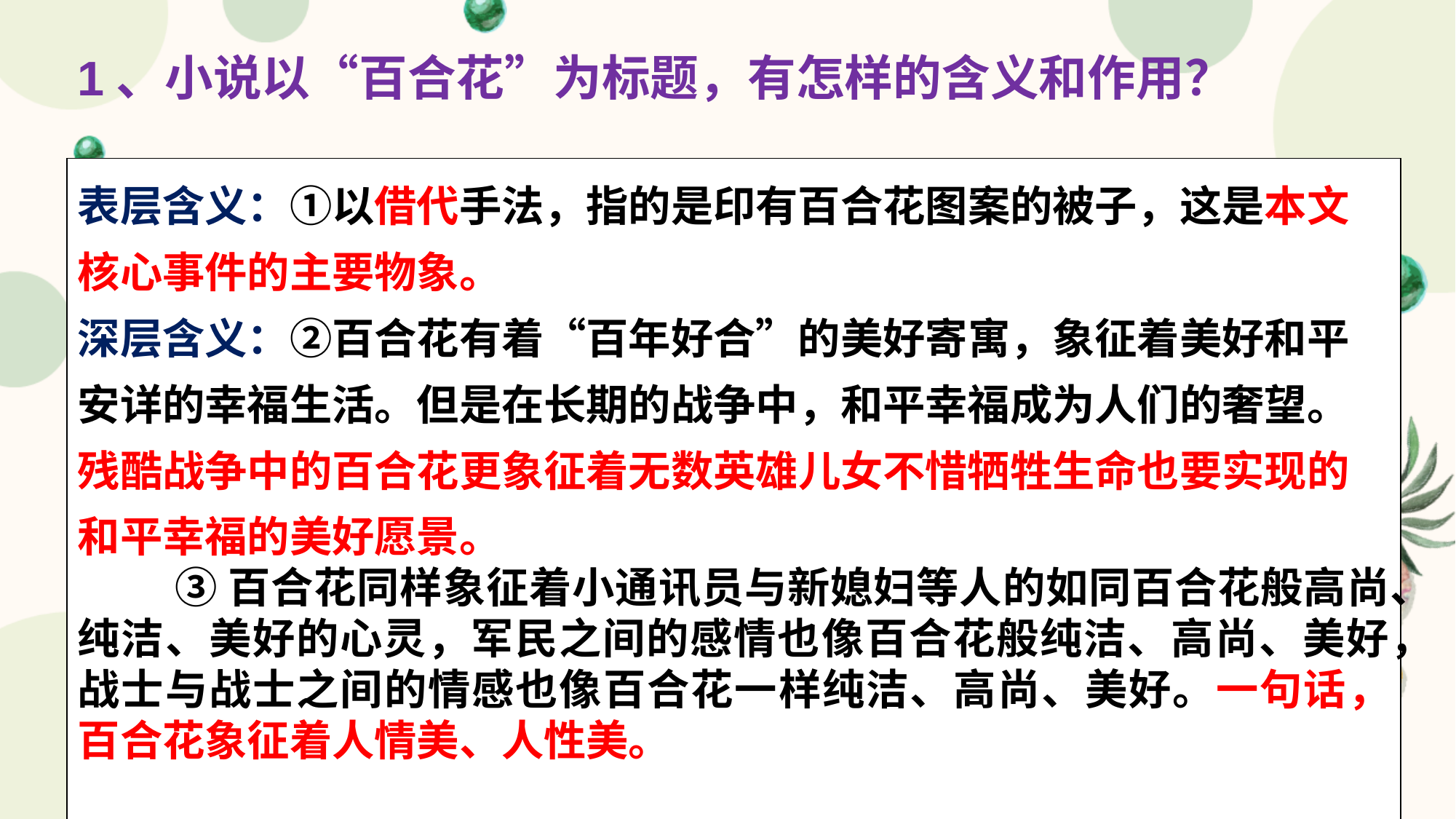

1、小说以“百合花”为标题，有怎样的含义和作用？

表层含义：①以借代手法，指的是印有百合花图案的被子，这是本文核心事件的主要物象。
深层含义：②百合花有着“百年好合”的美好寄寓，象征着美好和平安详的幸福生活。但是在长期的战争中，和平幸福成为人们的奢望。残酷战争中的百合花更象征着无数英雄儿女不惜牺牲生命也要实现的和平幸福的美好愿景。
③百合花同样象征着小通讯员与新媳妇等人的如同百合花般高尚、纯洁、美好的心灵，军民之间的感情也像百合花般纯洁、高尚、美好，战士与战士之间的情感也像百合花一样纯洁、高尚、美好。一句话，百合花象征着人情美、人性美。